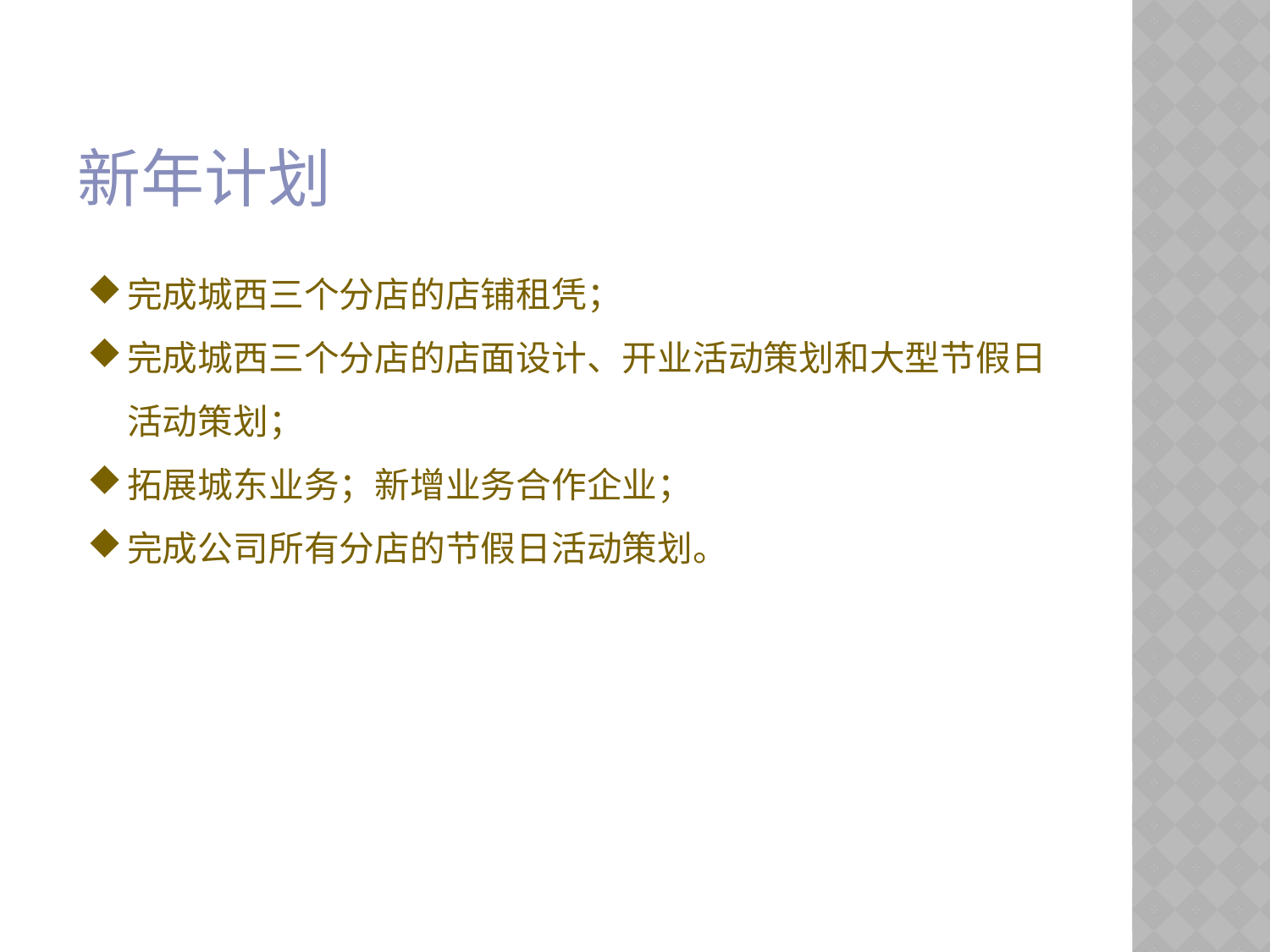

新年计划
完成城西三个分店的店铺租凭；
完成城西三个分店的店面设计、开业活动策划和大型节假日活动策划；
拓展城东业务；新增业务合作企业；
完成公司所有分店的节假日活动策划。